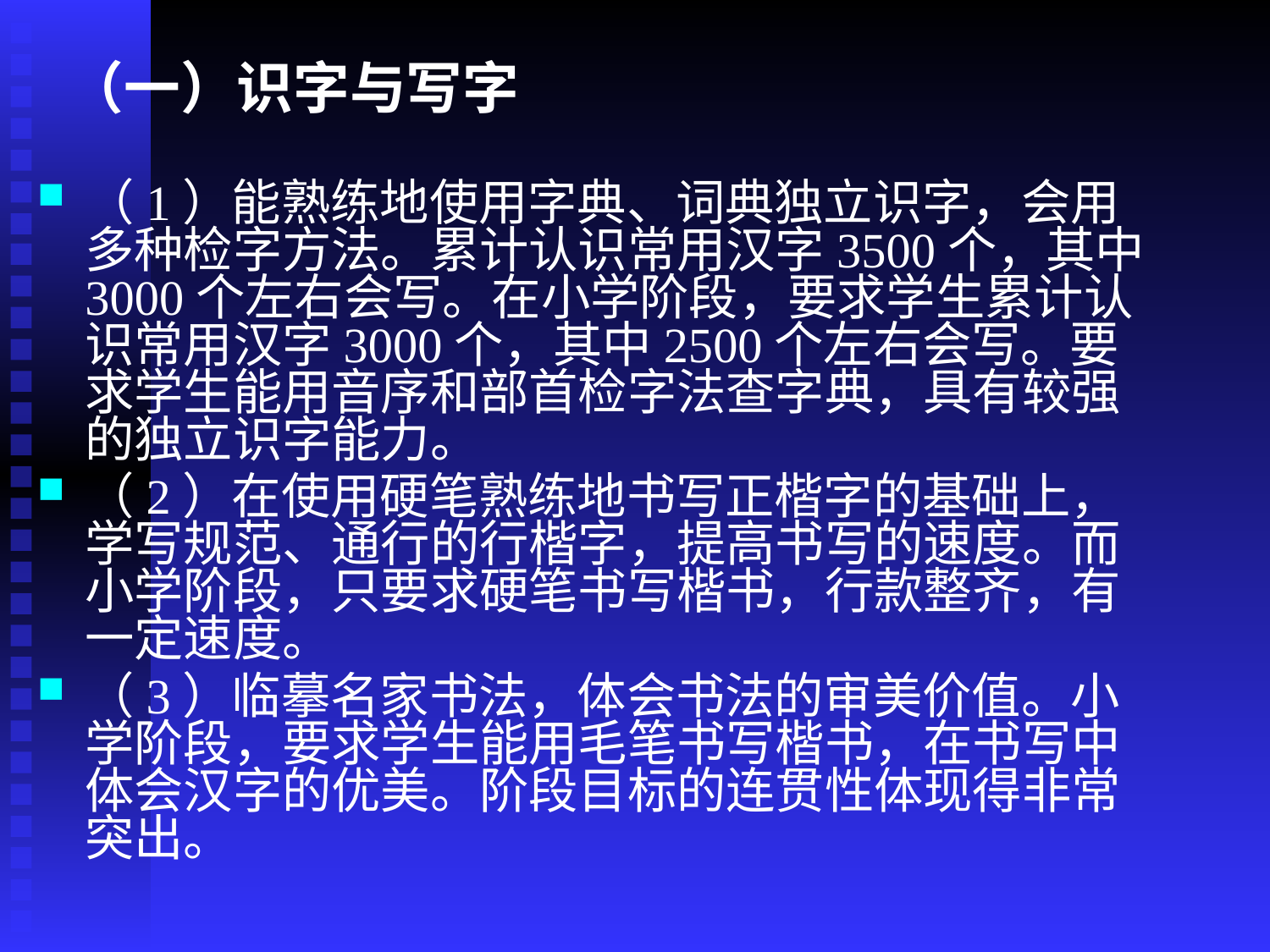

（一）识字与写字
（1）能熟练地使用字典、词典独立识字，会用多种检字方法。累计认识常用汉字3500个，其中3000个左右会写。在小学阶段，要求学生累计认识常用汉字3000个，其中2500个左右会写。要求学生能用音序和部首检字法查字典，具有较强的独立识字能力。
（2）在使用硬笔熟练地书写正楷字的基础上，学写规范、通行的行楷字，提高书写的速度。而小学阶段，只要求硬笔书写楷书，行款整齐，有一定速度。
（3）临摹名家书法，体会书法的审美价值。小学阶段，要求学生能用毛笔书写楷书，在书写中体会汉字的优美。阶段目标的连贯性体现得非常突出。